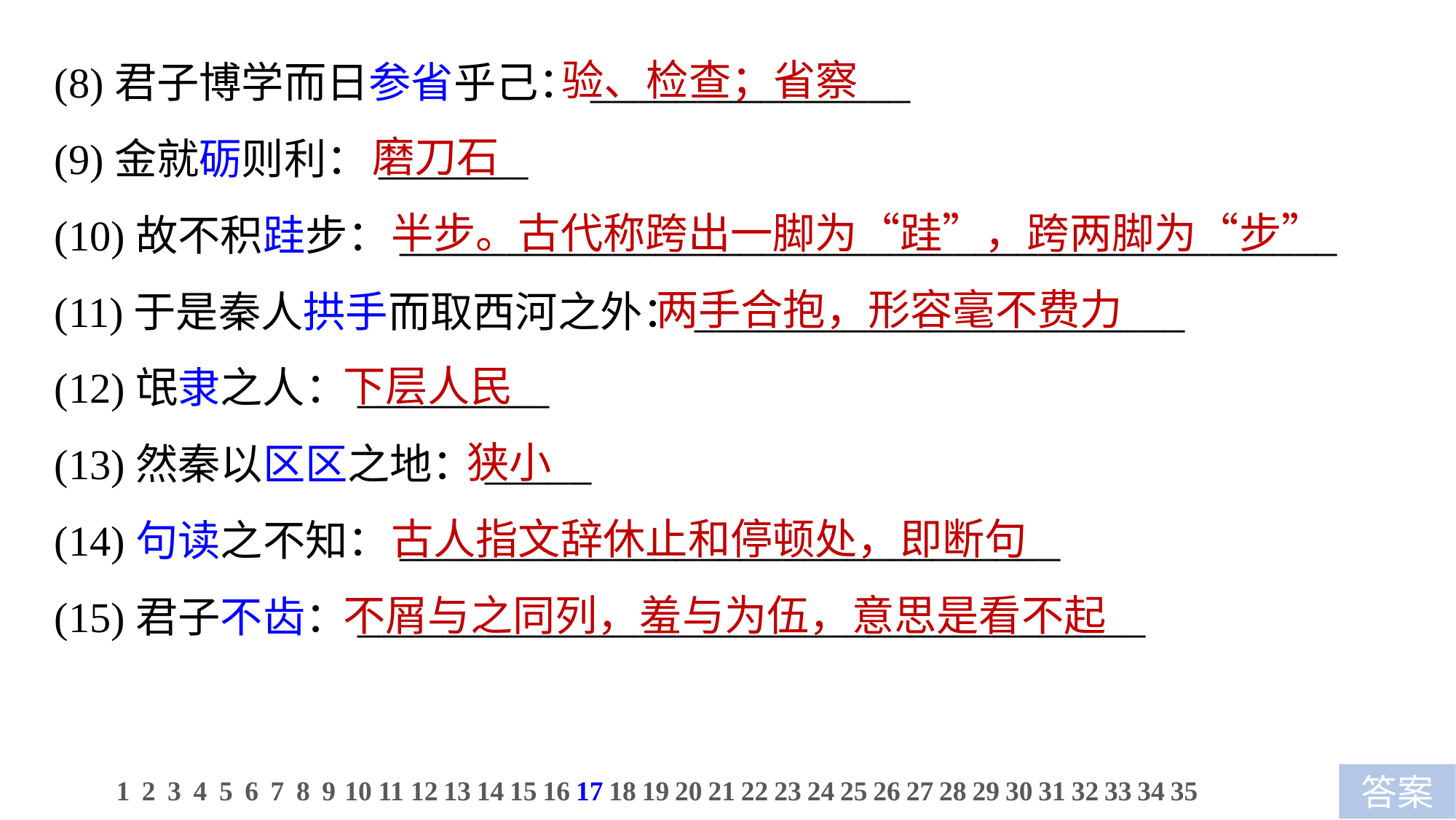

(8)君子博学而日参省乎己：_______________
(9)金就砺则利：_______
(10)故不积跬步：____________________________________________
(11)于是秦人拱手而取西河之外：_______________________
(12)氓隶之人：_________
(13)然秦以区区之地：_____
(14)句读之不知：_______________________________
(15)君子不齿：_____________________________________
                      验、检查；省察
  磨刀石
    半步。古代称跨出一脚为“跬”，跨两脚为“步”
                                两手合抱，形容毫不费力
下层人民
            狭小
    古人指文辞休止和停顿处，即断句
不屑与之同列，羞与为伍，意思是看不起
1
2
3
4
5
6
7
8
9
10
11
12
13
14
15
16
17
18
19
20
21
22
23
24
25
26
27
28
29
30
31
32
33
34
35
答案